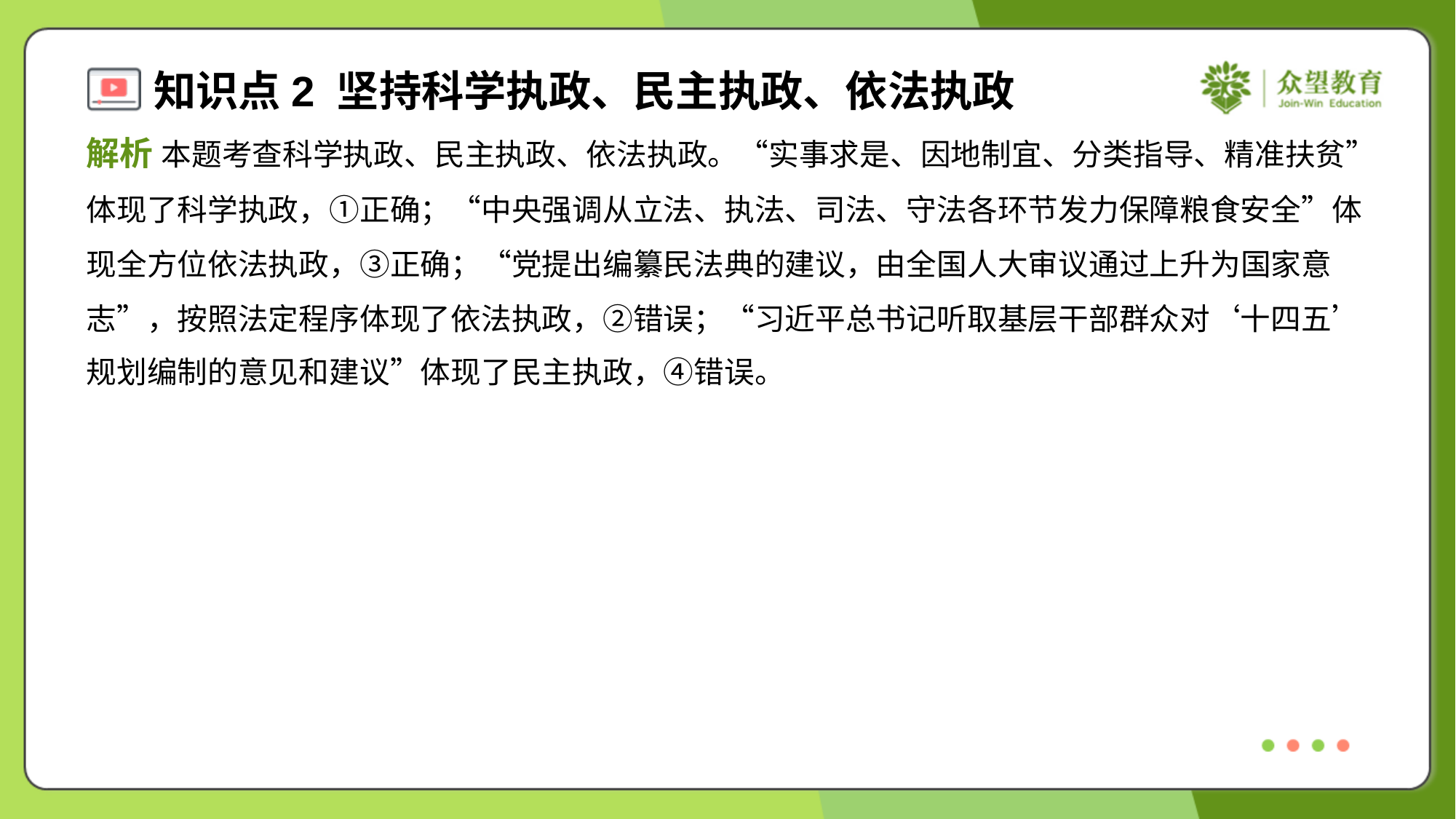

解析 本题考查科学执政、民主执政、依法执政。“实事求是、因地制宜、分类指导、精准扶贫”
体现了科学执政，①正确；“中央强调从立法、执法、司法、守法各环节发力保障粮食安全”体
现全方位依法执政，③正确；“党提出编纂民法典的建议，由全国人大审议通过上升为国家意
志”，按照法定程序体现了依法执政，②错误；“习近平总书记听取基层干部群众对‘十四五’
规划编制的意见和建议”体现了民主执政，④错误。